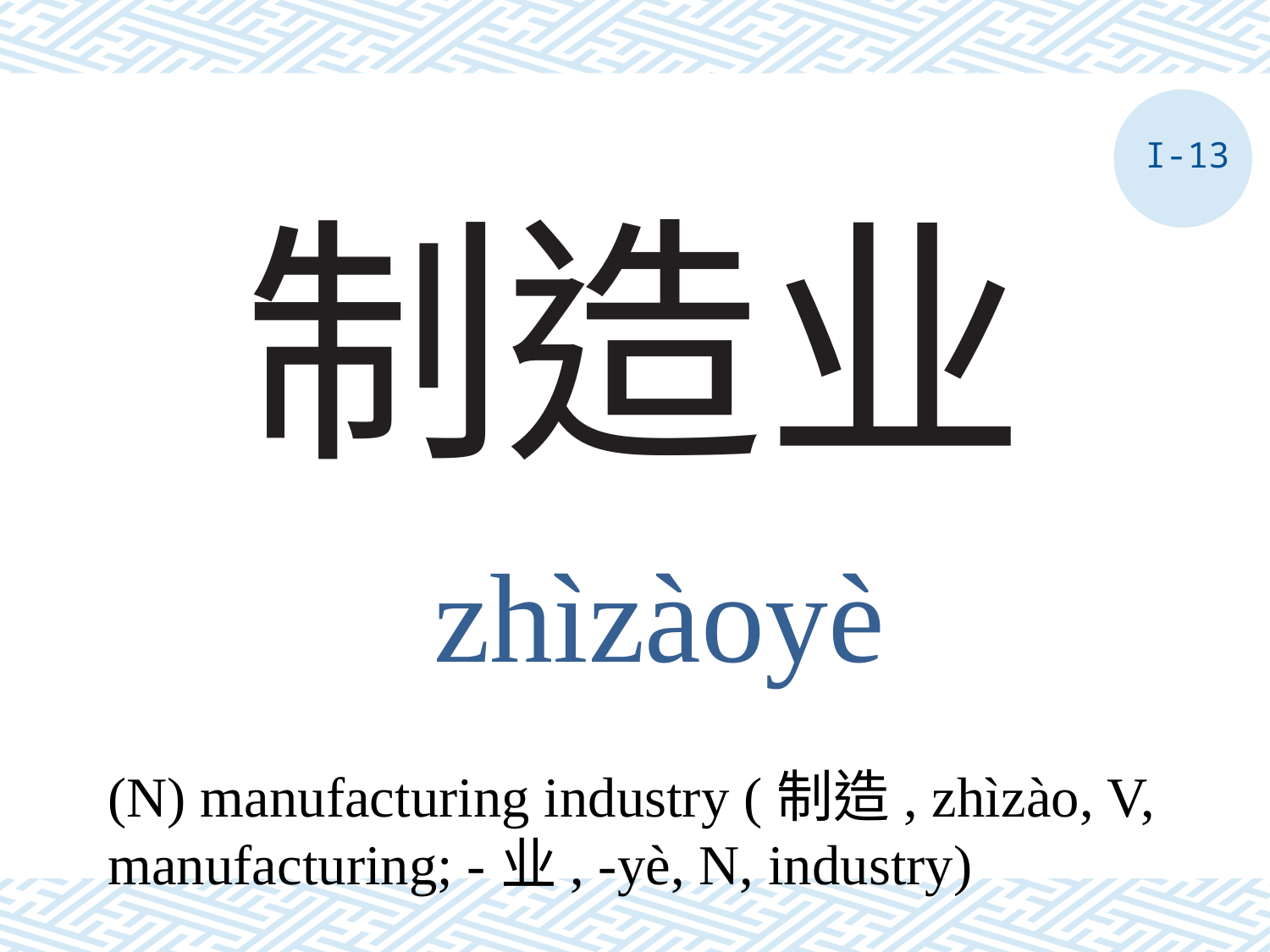

I-13

# 制造业
zhìzàoyè
(N) manufacturing industry (制造, zhìzào, V, manufacturing; -业, -yè, N, industry)